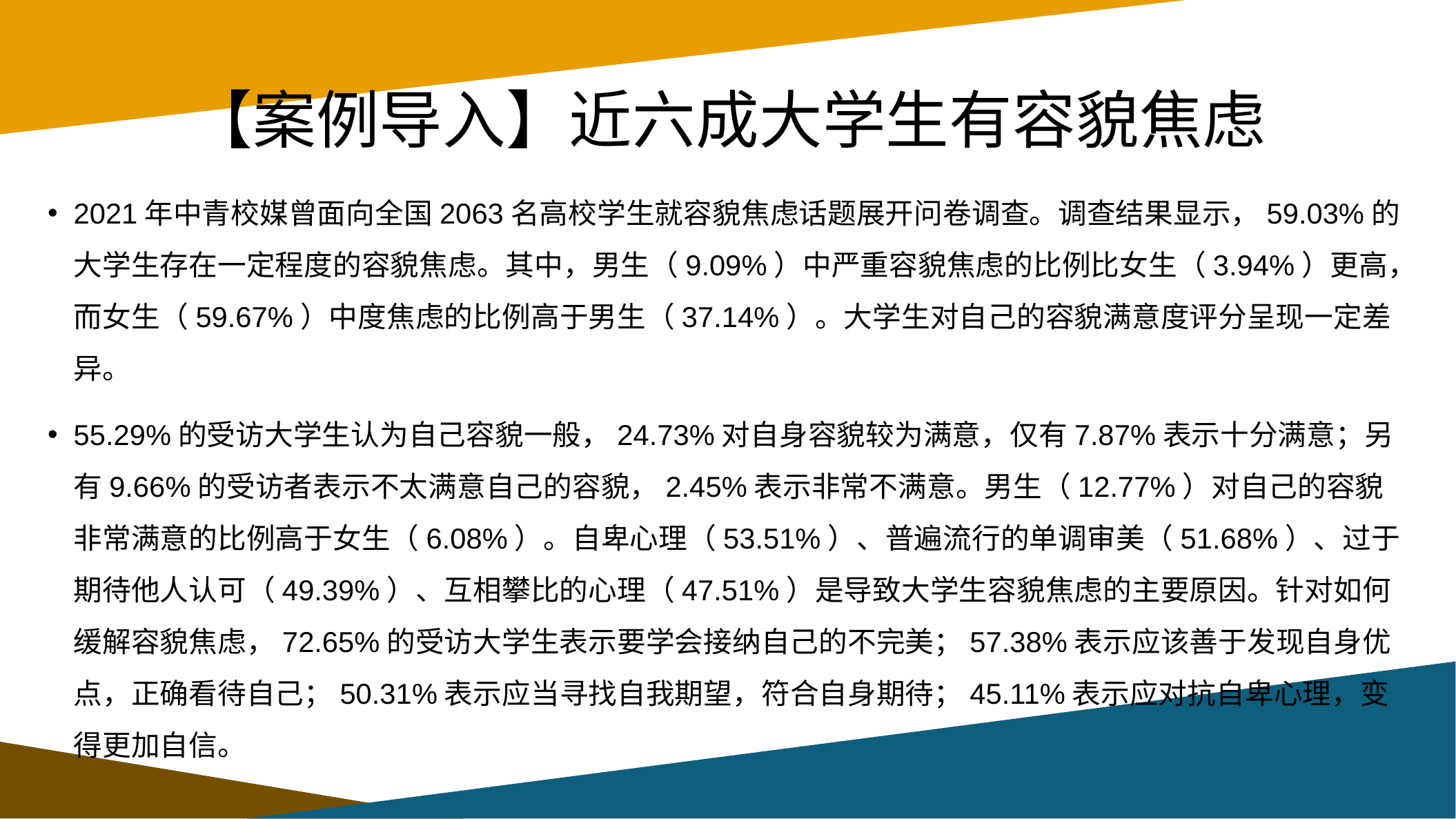

# 【案例导入】近六成大学生有容貌焦虑
2021年中青校媒曾面向全国2063名高校学生就容貌焦虑话题展开问卷调查。调查结果显示，59.03%的大学生存在一定程度的容貌焦虑。其中，男生（9.09%）中严重容貌焦虑的比例比女生（3.94%）更高，而女生（59.67%）中度焦虑的比例高于男生（37.14%）。大学生对自己的容貌满意度评分呈现一定差异。
55.29%的受访大学生认为自己容貌一般，24.73%对自身容貌较为满意，仅有7.87%表示十分满意；另有9.66%的受访者表示不太满意自己的容貌，2.45%表示非常不满意。男生（12.77%）对自己的容貌非常满意的比例高于女生（6.08%）。自卑心理（53.51%）、普遍流行的单调审美（51.68%）、过于期待他人认可（49.39%）、互相攀比的心理（47.51%）是导致大学生容貌焦虑的主要原因。针对如何缓解容貌焦虑，72.65%的受访大学生表示要学会接纳自己的不完美；57.38%表示应该善于发现自身优点，正确看待自己；50.31%表示应当寻找自我期望，符合自身期待；45.11%表示应对抗自卑心理，变得更加自信。